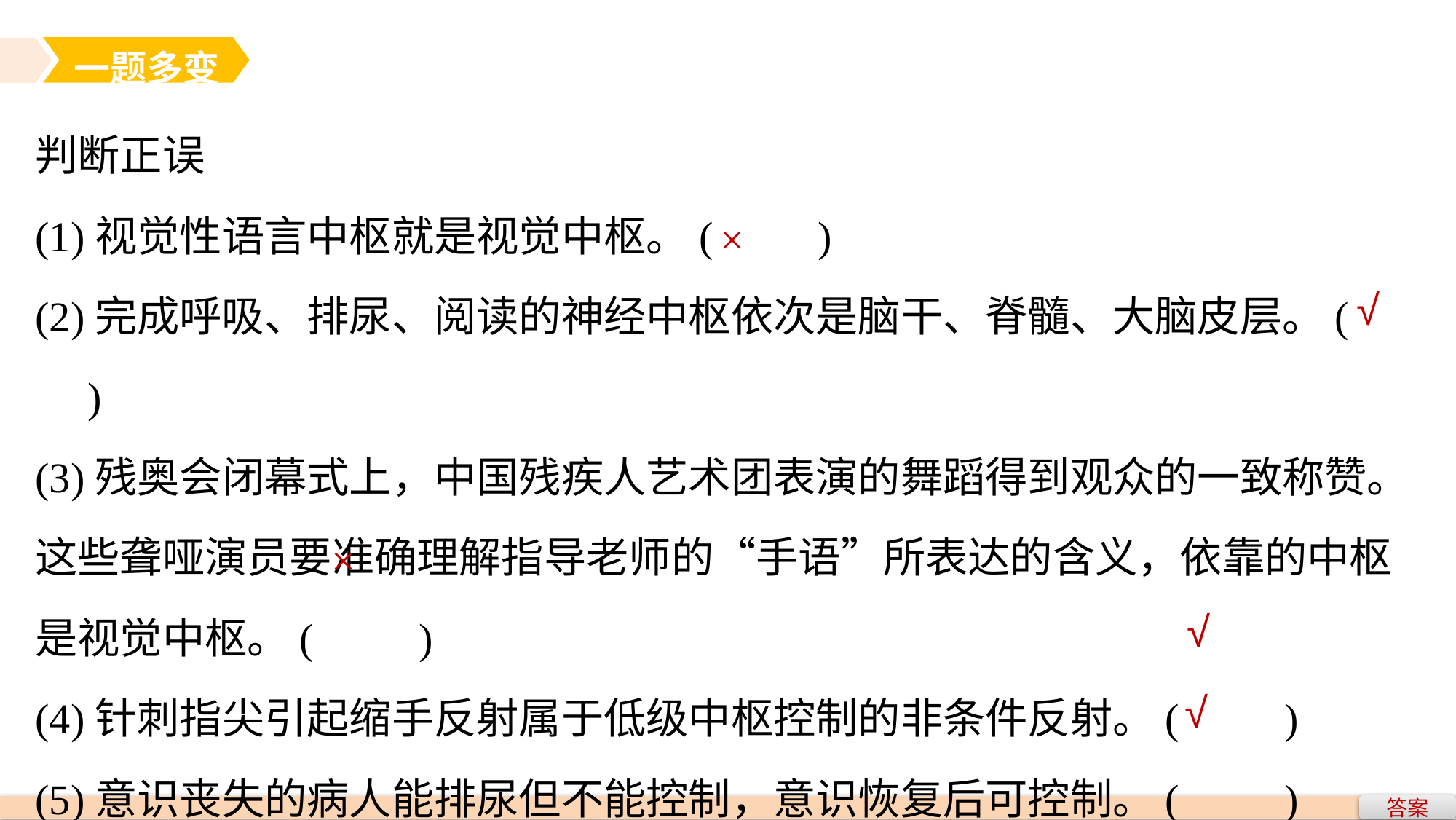

一题多变

判断正误
(1)视觉性语言中枢就是视觉中枢。(　　)
(2)完成呼吸、排尿、阅读的神经中枢依次是脑干、脊髓、大脑皮层。(　　)
(3)残奥会闭幕式上，中国残疾人艺术团表演的舞蹈得到观众的一致称赞。这些聋哑演员要准确理解指导老师的“手语”所表达的含义，依靠的中枢是视觉中枢。(　　)
(4)针刺指尖引起缩手反射属于低级中枢控制的非条件反射。(　　)
(5)意识丧失的病人能排尿但不能控制，意识恢复后可控制。(　　)
×
√
×
√
√
答案